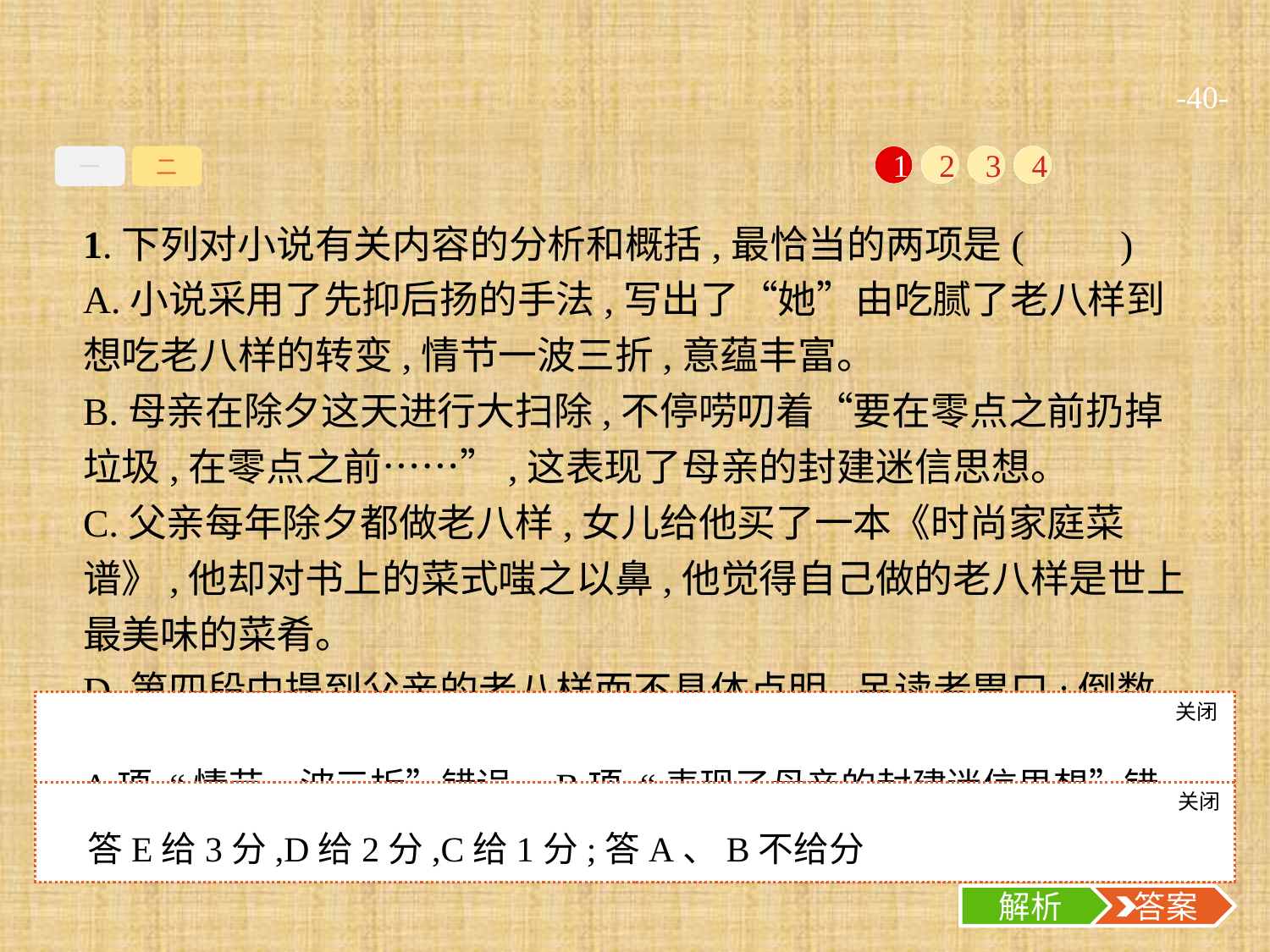

-40-
一
二
1
2
3
4
1.下列对小说有关内容的分析和概括,最恰当的两项是(　　)
A.小说采用了先抑后扬的手法,写出了“她”由吃腻了老八样到想吃老八样的转变,情节一波三折,意蕴丰富。
B.母亲在除夕这天进行大扫除,不停唠叨着“要在零点之前扔掉垃圾,在零点之前……”,这表现了母亲的封建迷信思想。
C.父亲每年除夕都做老八样,女儿给他买了一本《时尚家庭菜谱》,他却对书上的菜式嗤之以鼻,他觉得自己做的老八样是世上最美味的菜肴。
D.第四段中提到父亲的老八样而不具体点明,吊读者胃口;倒数第三段通过“她”的口一一道出八样菜的名称,前后呼应。
E.强烈鲜明的对比是这篇小说突出的特色,同时,语言描写、动作描写、心理描写等多种描写手法的灵活运用也为小说增色不少。

关闭
解析

A项,“情节一波三折”错误。B项,“表现了母亲的封建迷信思想”错误。C项,“他觉得自己做的老八样是世上最美味的菜肴”无中生有。
关闭

解析
  答案

答E给3分,D给2分,C给1分;答A、B不给分
解析
  答案